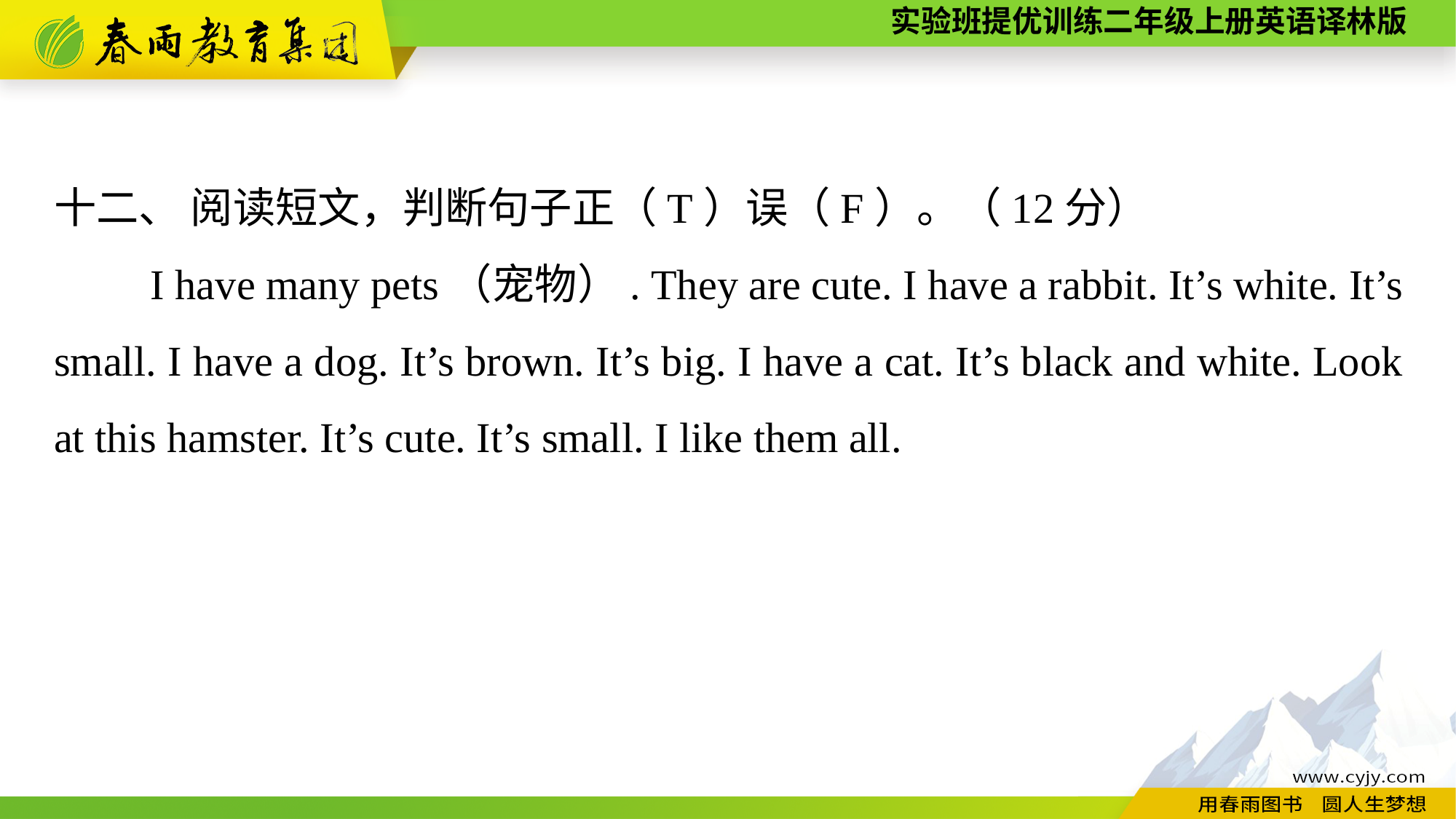

十二、 阅读短文，判断句子正（T）误（F）。（12分）
I have many pets（宠物）. They are cute. I have a rabbit. It’s white. It’s small. I have a dog. It’s brown. It’s big. I have a cat. It’s black and white. Look at this hamster. It’s cute. It’s small. I like them all.